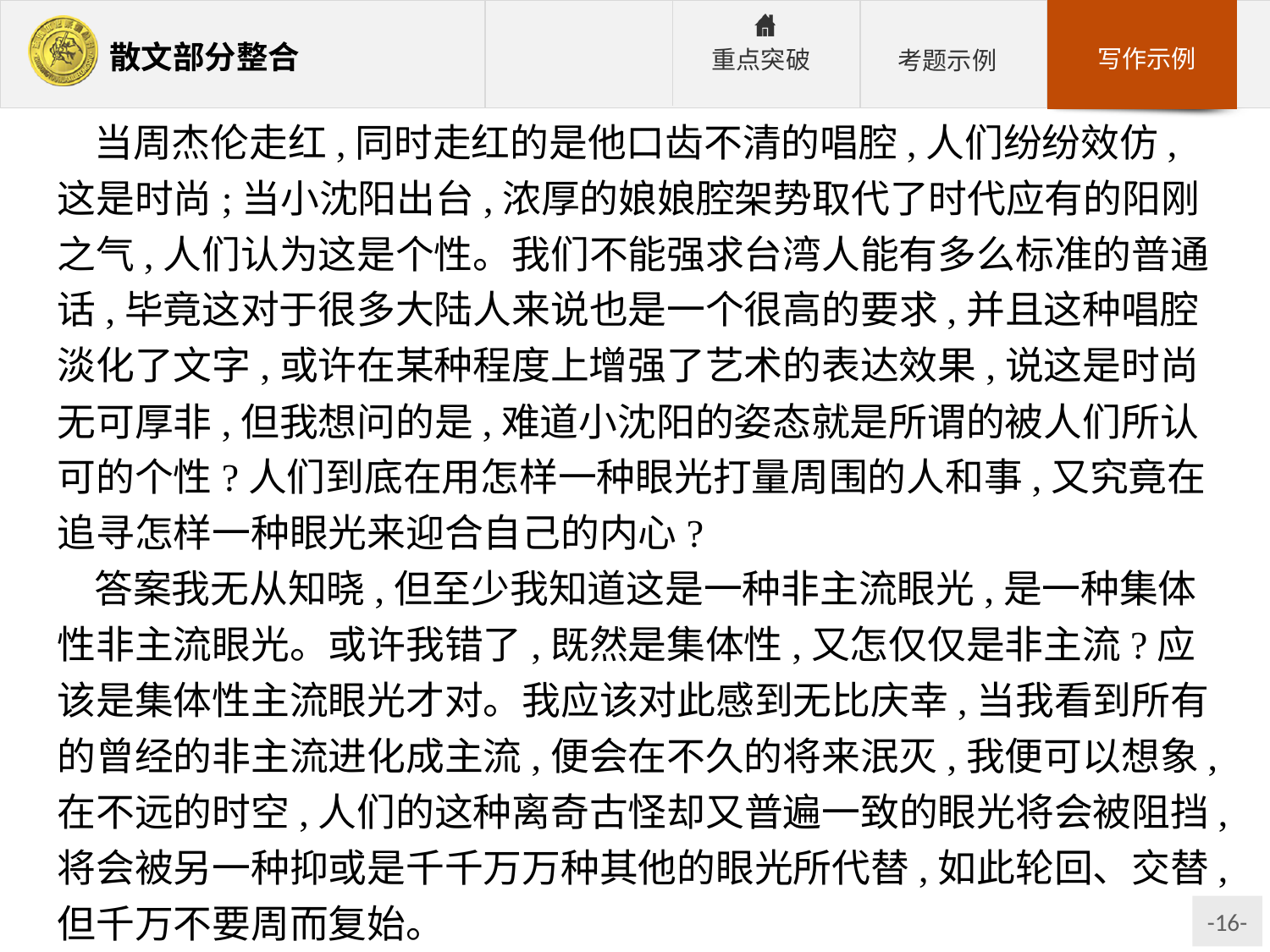

当周杰伦走红,同时走红的是他口齿不清的唱腔,人们纷纷效仿,这是时尚;当小沈阳出台,浓厚的娘娘腔架势取代了时代应有的阳刚之气,人们认为这是个性。我们不能强求台湾人能有多么标准的普通话,毕竟这对于很多大陆人来说也是一个很高的要求,并且这种唱腔淡化了文字,或许在某种程度上增强了艺术的表达效果,说这是时尚无可厚非,但我想问的是,难道小沈阳的姿态就是所谓的被人们所认可的个性?人们到底在用怎样一种眼光打量周围的人和事,又究竟在追寻怎样一种眼光来迎合自己的内心?
答案我无从知晓,但至少我知道这是一种非主流眼光,是一种集体性非主流眼光。或许我错了,既然是集体性,又怎仅仅是非主流?应该是集体性主流眼光才对。我应该对此感到无比庆幸,当我看到所有的曾经的非主流进化成主流,便会在不久的将来泯灭,我便可以想象,在不远的时空,人们的这种离奇古怪却又普遍一致的眼光将会被阻挡,将会被另一种抑或是千千万万种其他的眼光所代替,如此轮回、交替,但千万不要周而复始。